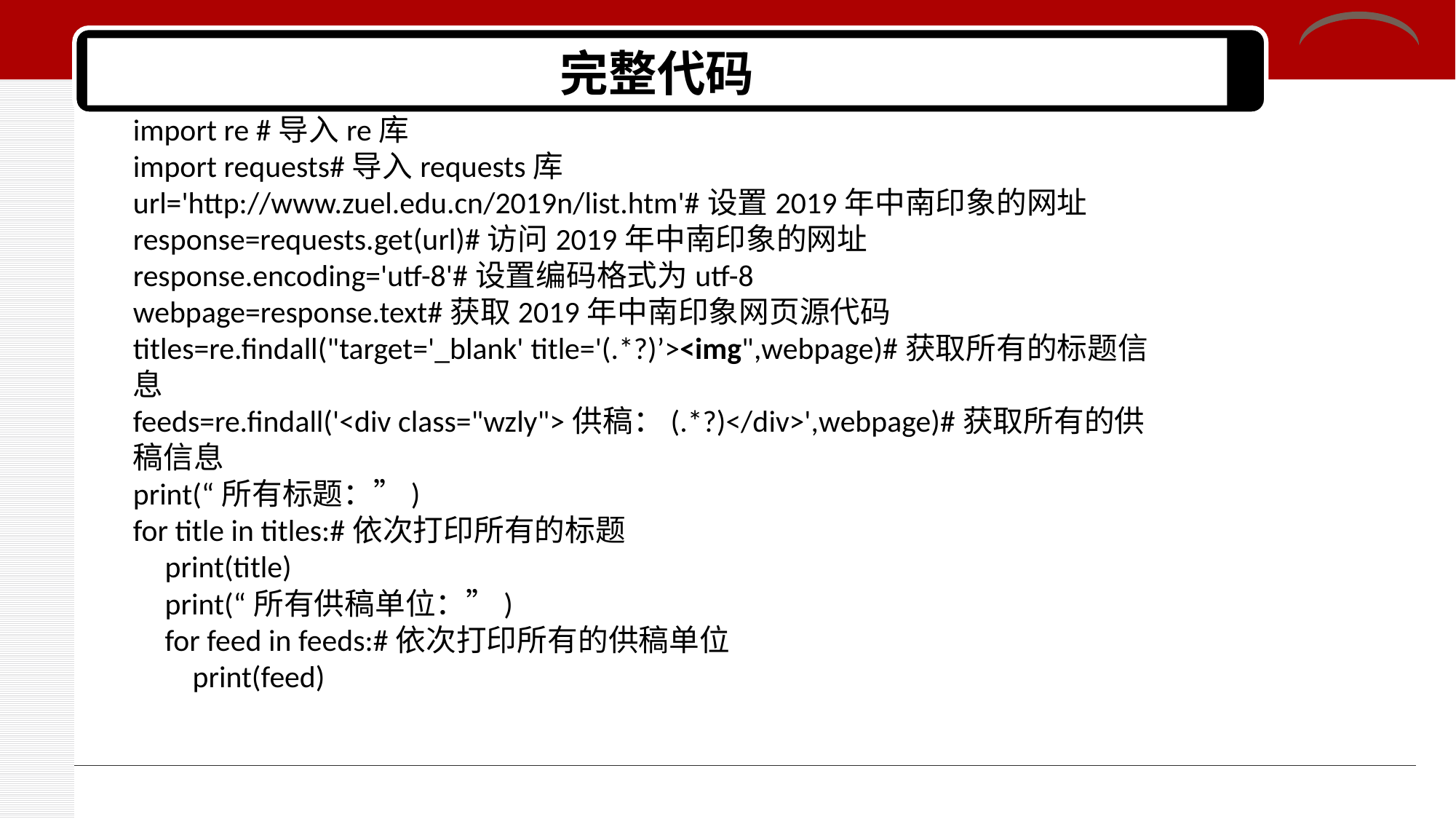

# 完整代码
import re #导入re库
import requests#导入requests库
url='http://www.zuel.edu.cn/2019n/list.htm'#设置2019年中南印象的网址
response=requests.get(url)#访问2019年中南印象的网址
response.encoding='utf-8'#设置编码格式为utf-8
webpage=response.text#获取2019年中南印象网页源代码
titles=re.findall("target='_blank' title='(.*?)’><img",webpage)#获取所有的标题信息
feeds=re.findall('<div class="wzly">供稿：(.*?)</div>',webpage)#获取所有的供稿信息
print(“所有标题：”)
for title in titles:#依次打印所有的标题
print(title)
print(“所有供稿单位：”)
for feed in feeds:#依次打印所有的供稿单位
    print(feed)